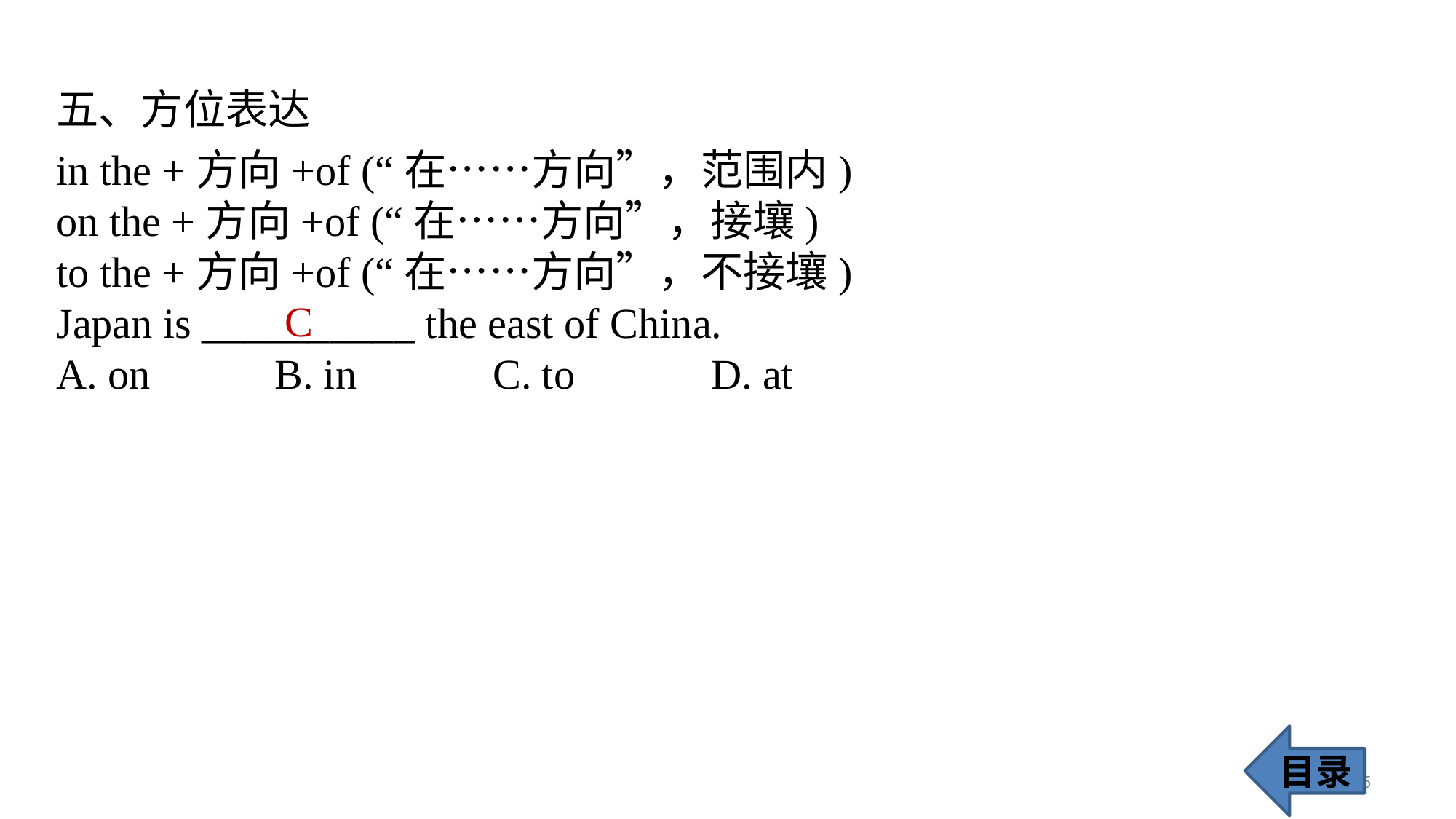

五、方位表达
in the +方向+of (“在……方向”，范围内)
on the +方向+of (“在……方向”，接壤)
to the +方向+of (“在……方向”，不接壤)
Japan is __________ the east of China.
A. on 		B. in 		C. to 		D. at

C
目录
75